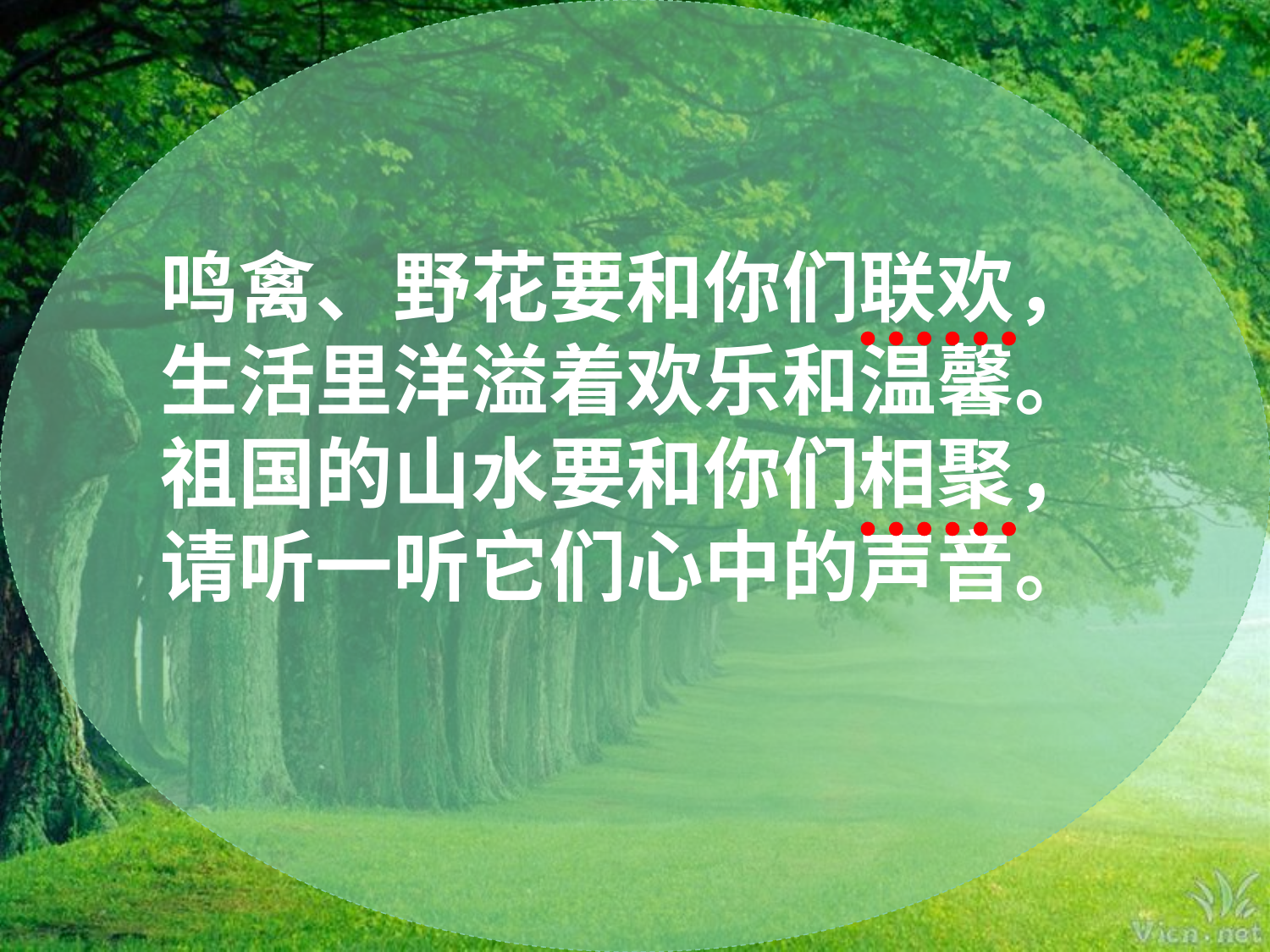

鸣禽、野花要和你们联欢，
生活里洋溢着欢乐和温馨。
祖国的山水要和你们相聚，
请听一听它们心中的声音。